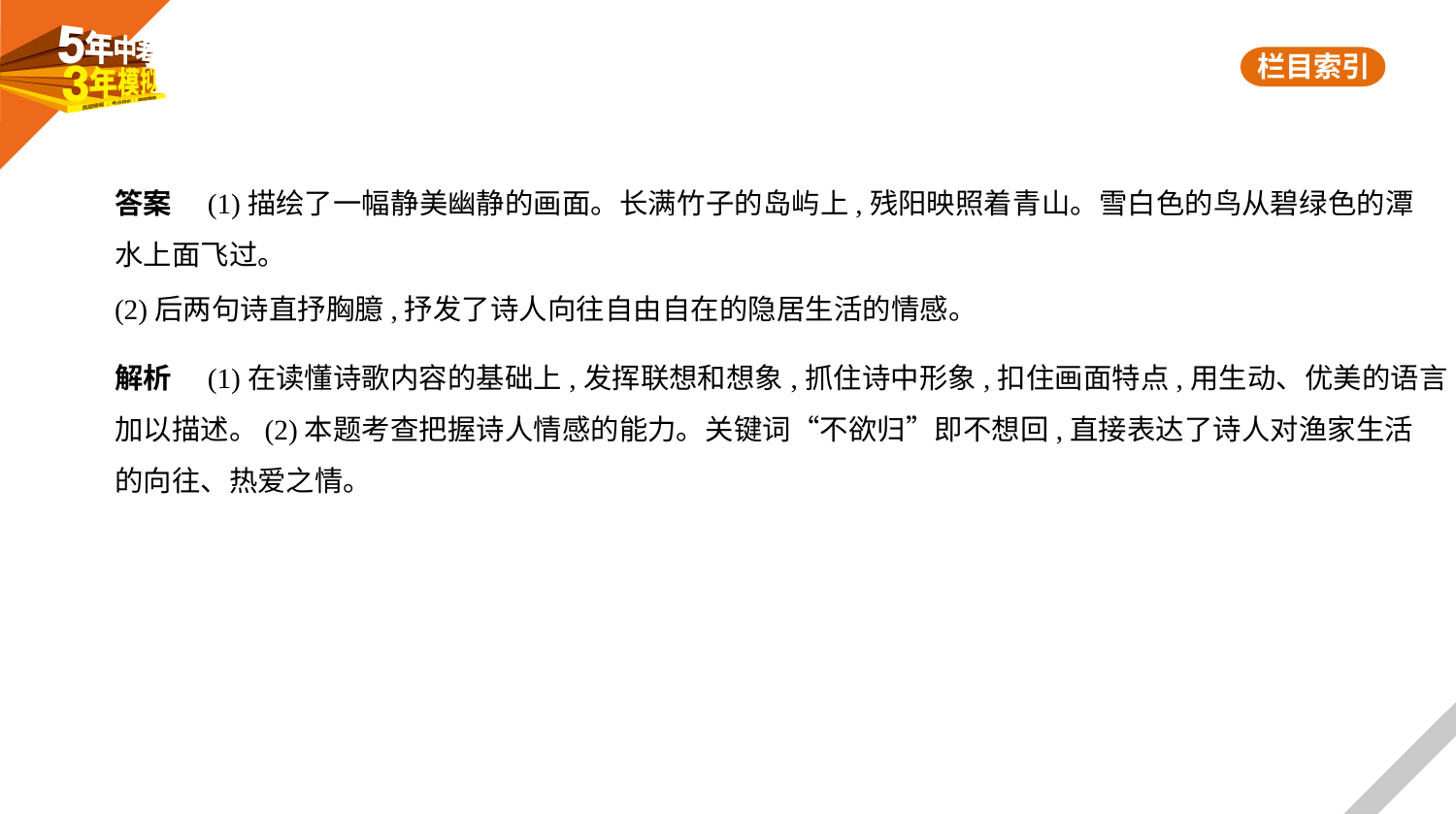

答案　(1)描绘了一幅静美幽静的画面。长满竹子的岛屿上,残阳映照着青山。雪白色的鸟从碧绿色的潭
水上面飞过。
(2)后两句诗直抒胸臆,抒发了诗人向往自由自在的隐居生活的情感。

解析　(1)在读懂诗歌内容的基础上,发挥联想和想象,抓住诗中形象,扣住画面特点,用生动、优美的语言
加以描述。(2)本题考查把握诗人情感的能力。关键词“不欲归”即不想回,直接表达了诗人对渔家生活
的向往、热爱之情。